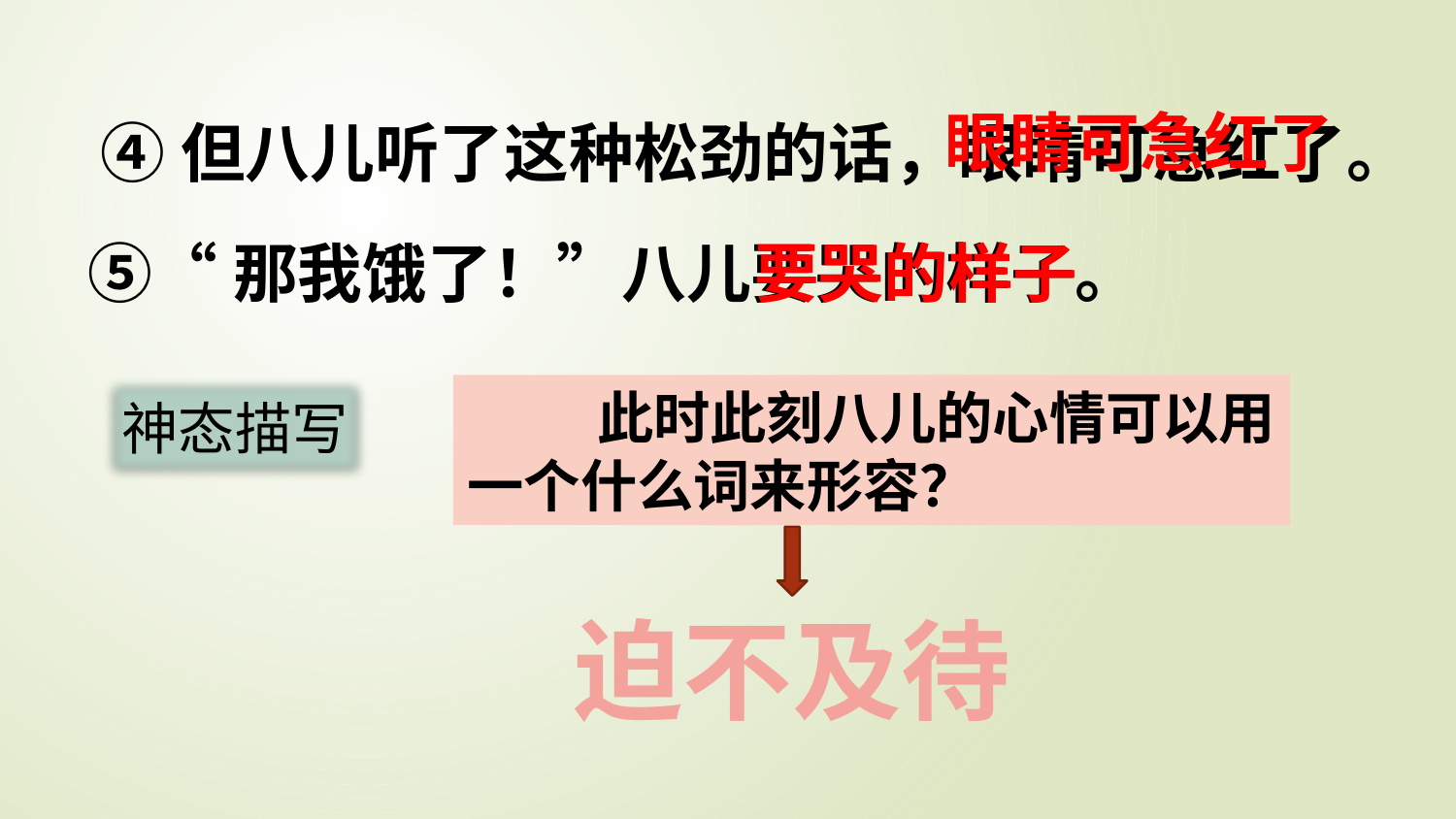

④但八儿听了这种松劲的话，眼睛可急红了。
眼睛可急红了
要哭的样子
 ⑤“那我饿了！”八儿要哭的样子。
         此时此刻八儿的心情可以用一个什么词来形容？
神态描写

迫不及待